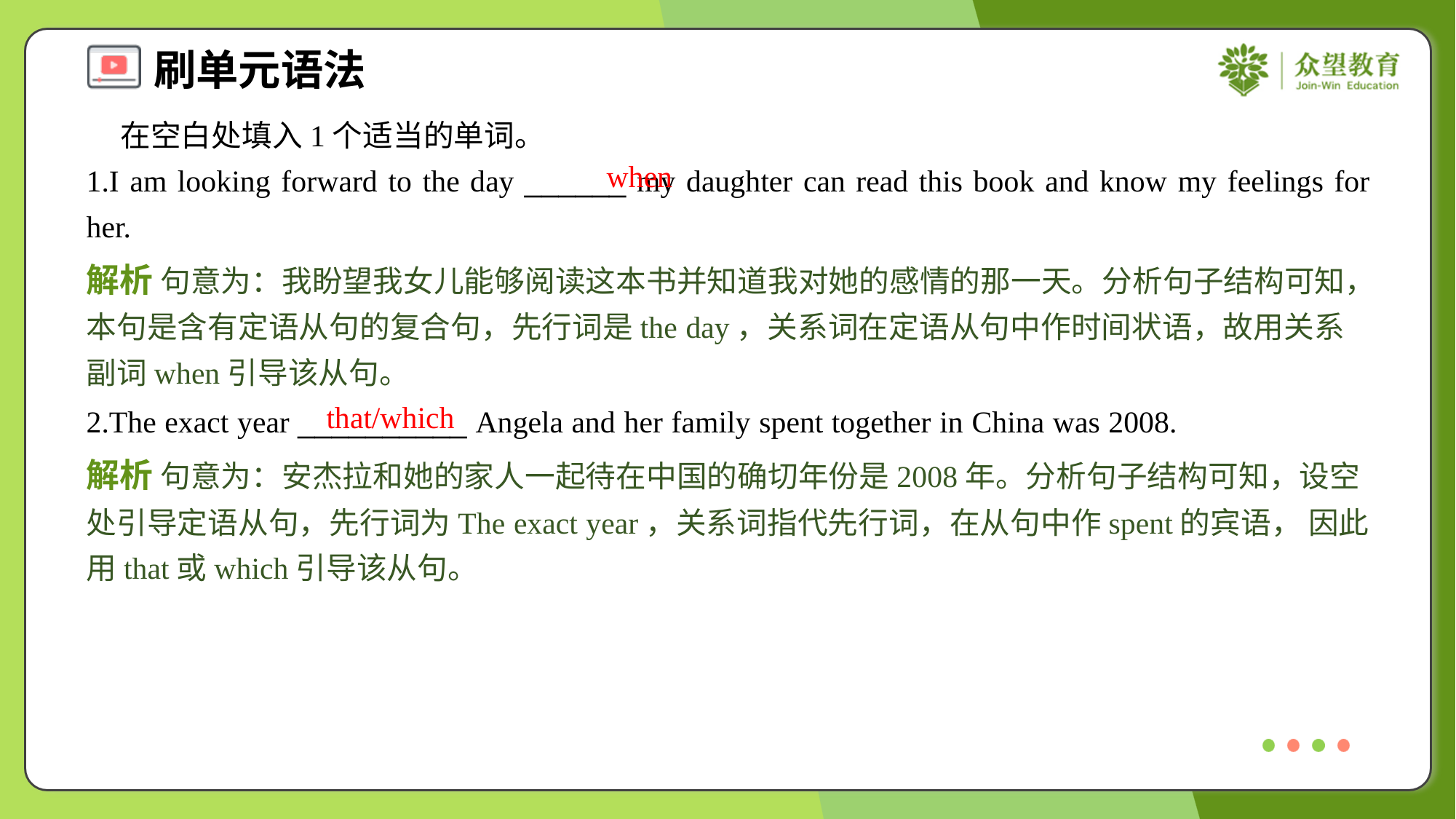

在空白处填入1个适当的单词。
1.I am looking forward to the day ______ my daughter can read this book and know my feelings for her.
when
解析 句意为：我盼望我女儿能够阅读这本书并知道我对她的感情的那一天。分析句子结构可知，本句是含有定语从句的复合句，先行词是the day，关系词在定语从句中作时间状语，故用关系副词when引导该从句。
that/which
2.The exact year __________ Angela and her family spent together in China was 2008.
解析 句意为：安杰拉和她的家人一起待在中国的确切年份是2008年。分析句子结构可知，设空处引导定语从句，先行词为The exact year，关系词指代先行词，在从句中作spent的宾语， 因此用that或which引导该从句。